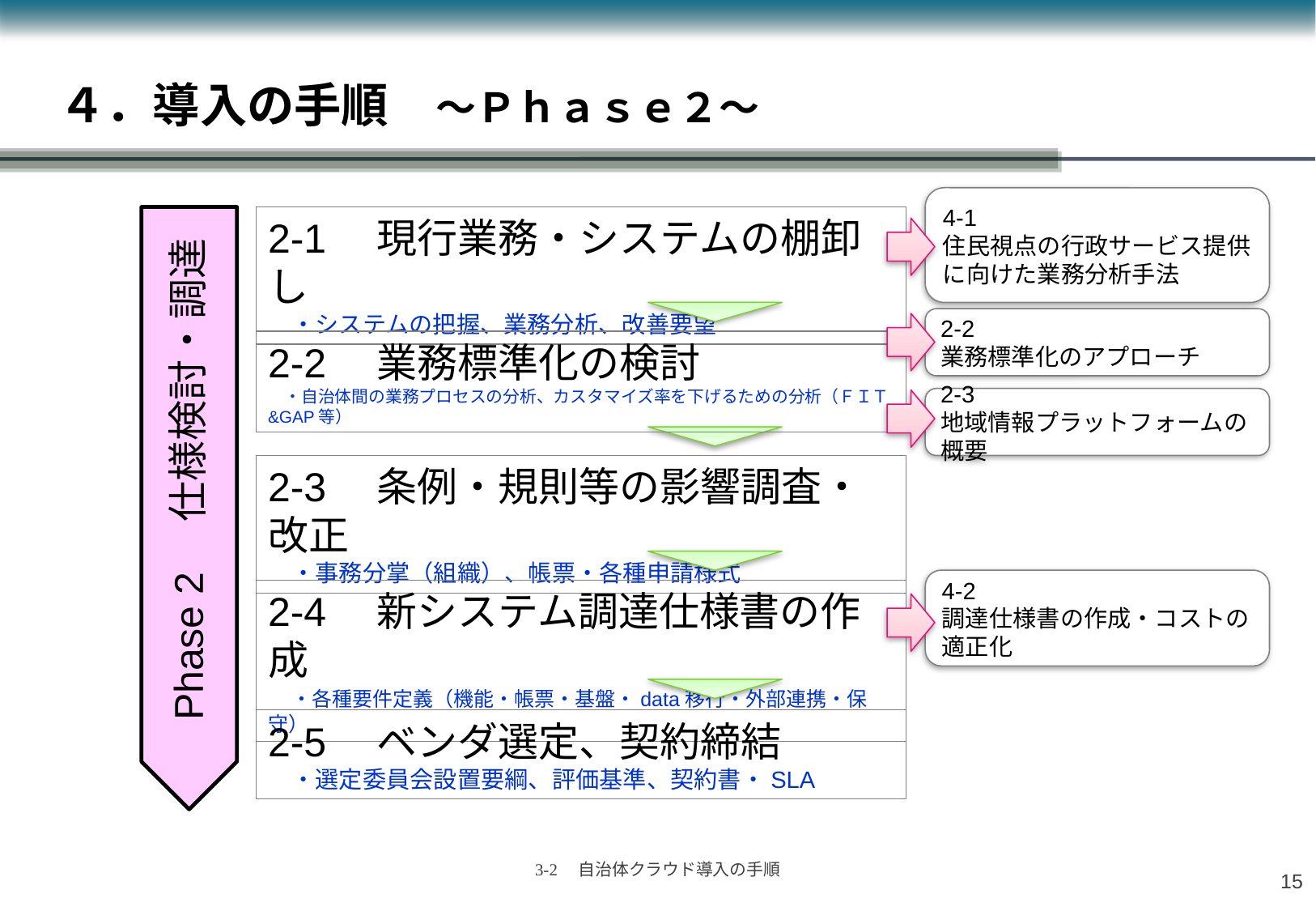

# ４．導入の手順　～Ｐｈａｓｅ２～
4-1
住民視点の行政サービス提供に向けた業務分析手法
2-1　現行業務・システムの棚卸し
　・システムの把握、業務分析、改善要望

2-2
業務標準化のアプローチ

2-2　業務標準化の検討
　・自治体間の業務プロセスの分析、カスタマイズ率を下げるための分析（ＦＩＴ&GAP等）
2-3
地域情報プラットフォームの概要

Phase 2　仕様検討・調達
2-3　条例・規則等の影響調査・改正
　・事務分掌（組織）、帳票・各種申請様式

4-2
調達仕様書の作成・コストの適正化
2-4　新システム調達仕様書の作成
　・各種要件定義（機能・帳票・基盤・data移行・外部連携・保守）

2-5　ベンダ選定、契約締結
　・選定委員会設置要綱、評価基準、契約書・SLA
15
3-2　自治体クラウド導入の手順